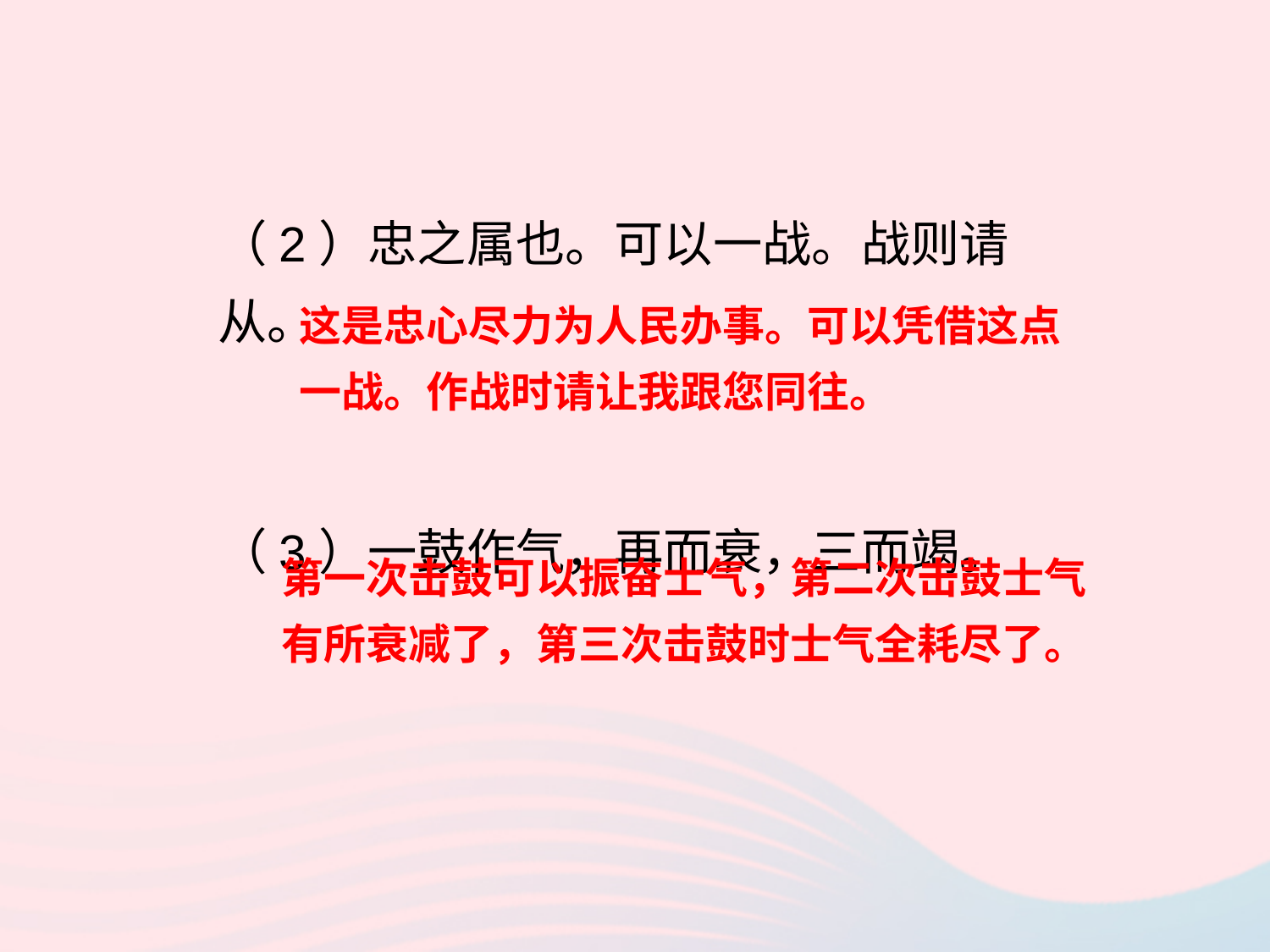

（2）忠之属也。可以一战。战则请从。

（3）一鼓作气，再而衰，三而竭。
这是忠心尽力为人民办事。可以凭借这点一战。作战时请让我跟您同往。
第一次击鼓可以振奋士气，第二次击鼓士气有所衰减了，第三次击鼓时士气全耗尽了。